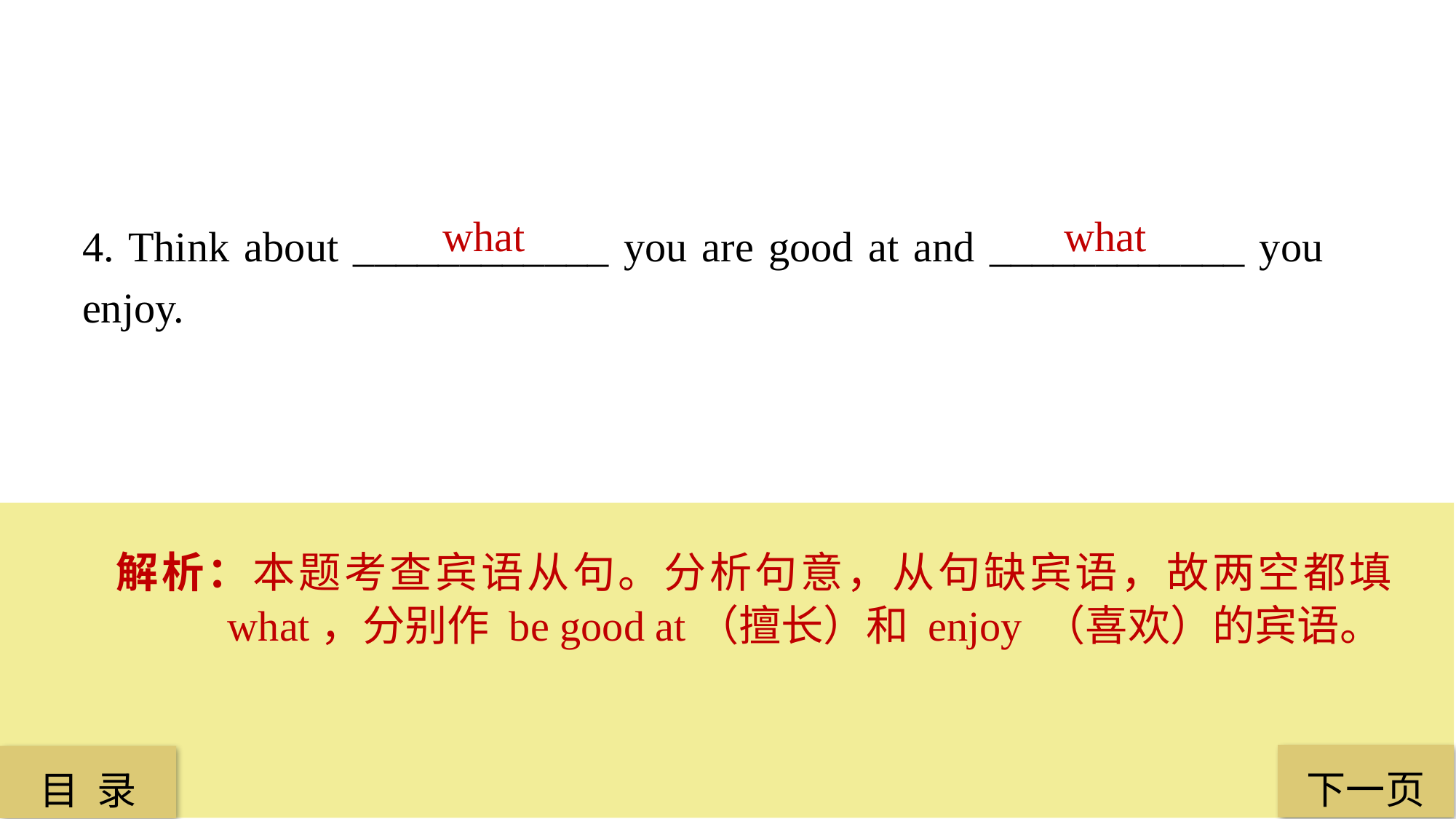

4. Think about ____________ you are good at and ____________ you enjoy.
 what
 what
解析：本题考查宾语从句。分析句意，从句缺宾语，故两空都填 what，分别作 be good at（擅长）和 enjoy （喜欢）的宾语。